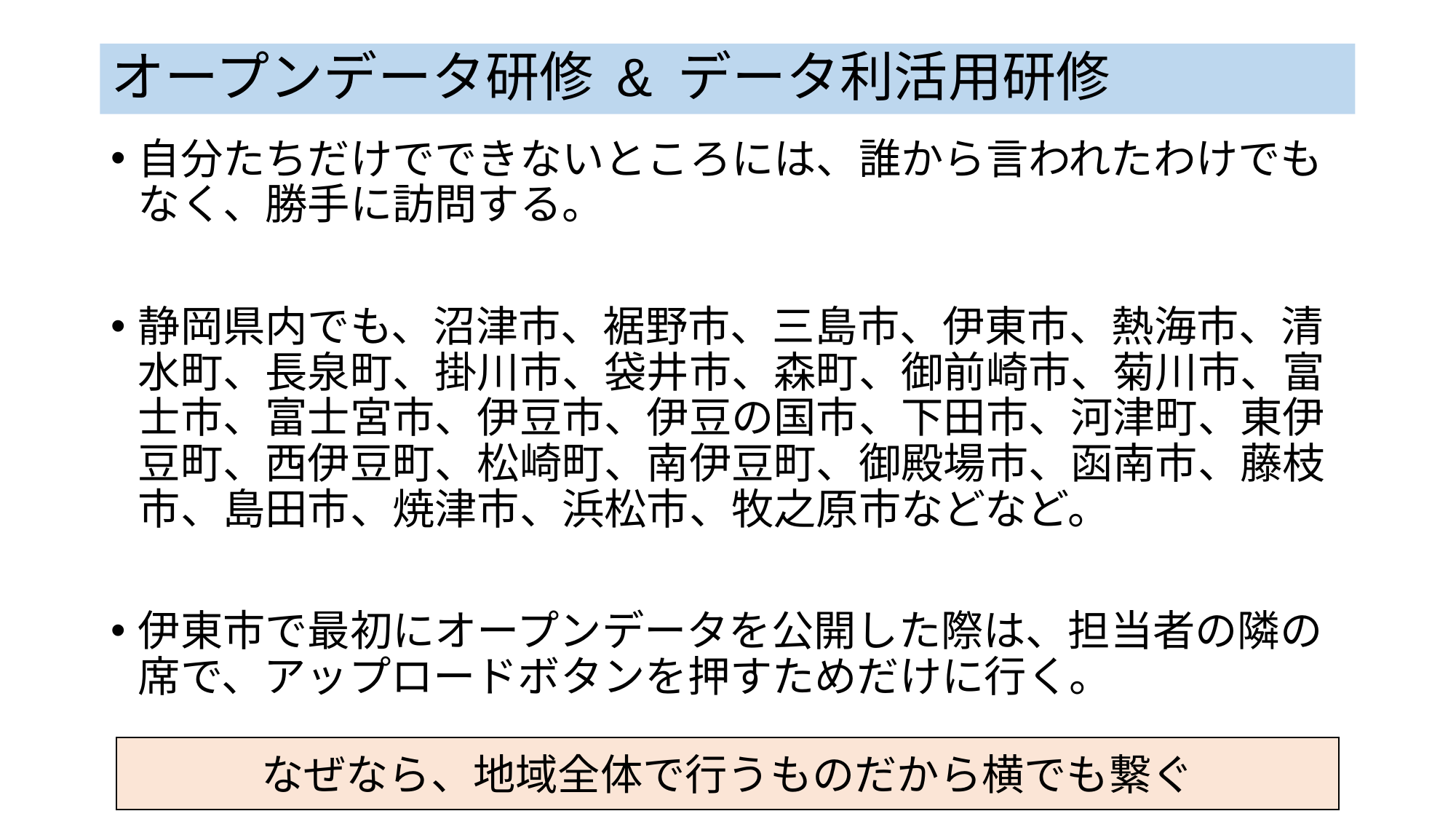

# オープンデータ研修 & データ利活用研修
自分たちだけでできないところには、誰から言われたわけでもなく、勝手に訪問する。

静岡県内でも、沼津市、裾野市、三島市、伊東市、熱海市、清水町、長泉町、掛川市、袋井市、森町、御前崎市、菊川市、富士市、富士宮市、伊豆市、伊豆の国市、下田市、河津町、東伊豆町、西伊豆町、松崎町、南伊豆町、御殿場市、函南市、藤枝市、島田市、焼津市、浜松市、牧之原市などなど。

伊東市で最初にオープンデータを公開した際は、担当者の隣の席で、アップロードボタンを押すためだけに行く。

なぜなら、地域全体で行うものだから横でも繋ぐ